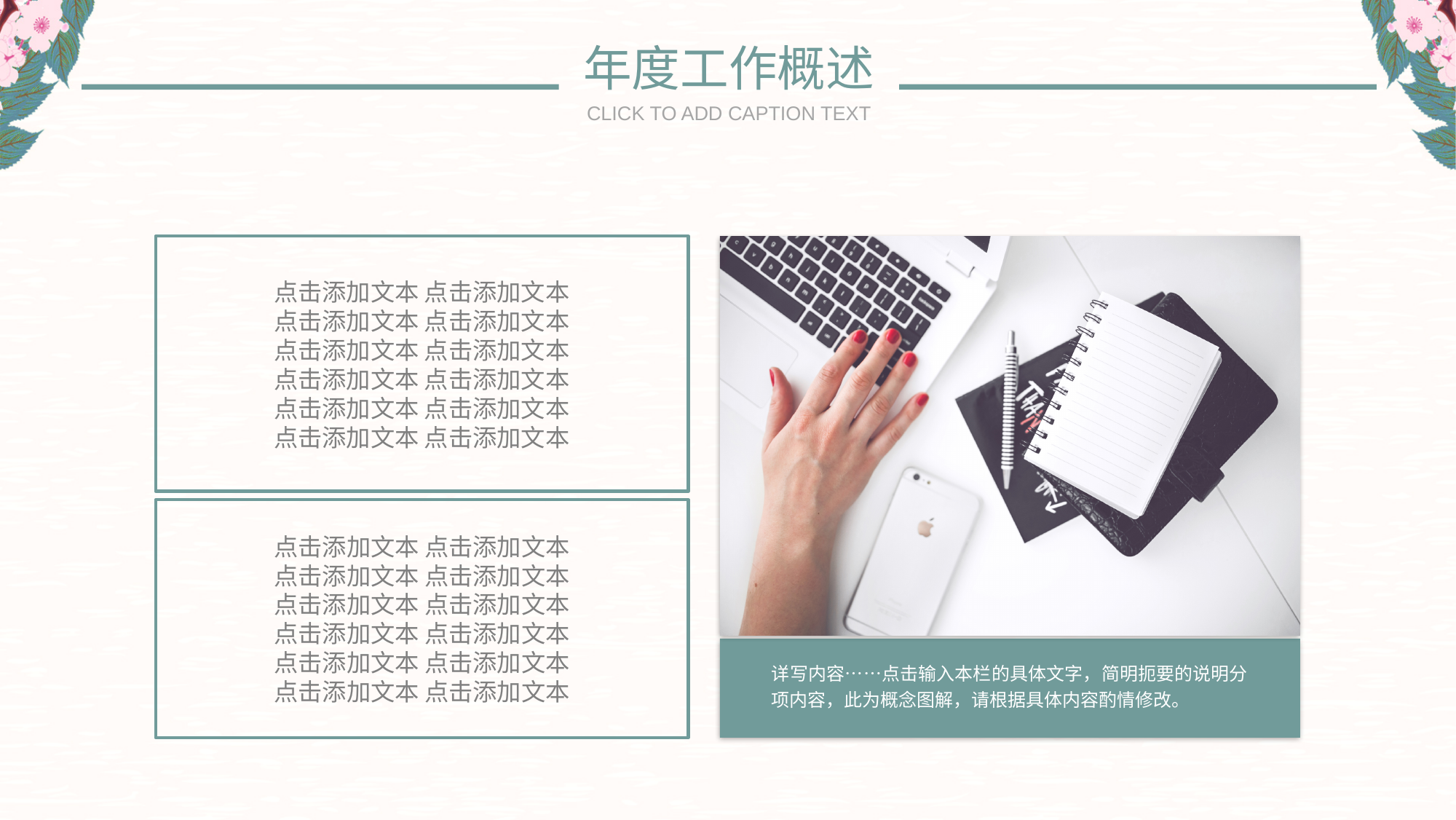

年度工作概述

CLICK TO ADD CAPTION TEXT

点击添加文本 点击添加文本
点击添加文本 点击添加文本
点击添加文本 点击添加文本
点击添加文本 点击添加文本
点击添加文本 点击添加文本
点击添加文本 点击添加文本

点击添加文本 点击添加文本
点击添加文本 点击添加文本
点击添加文本 点击添加文本
点击添加文本 点击添加文本
点击添加文本 点击添加文本
点击添加文本 点击添加文本

详写内容……点击输入本栏的具体文字，简明扼要的说明分项内容，此为概念图解，请根据具体内容酌情修改。